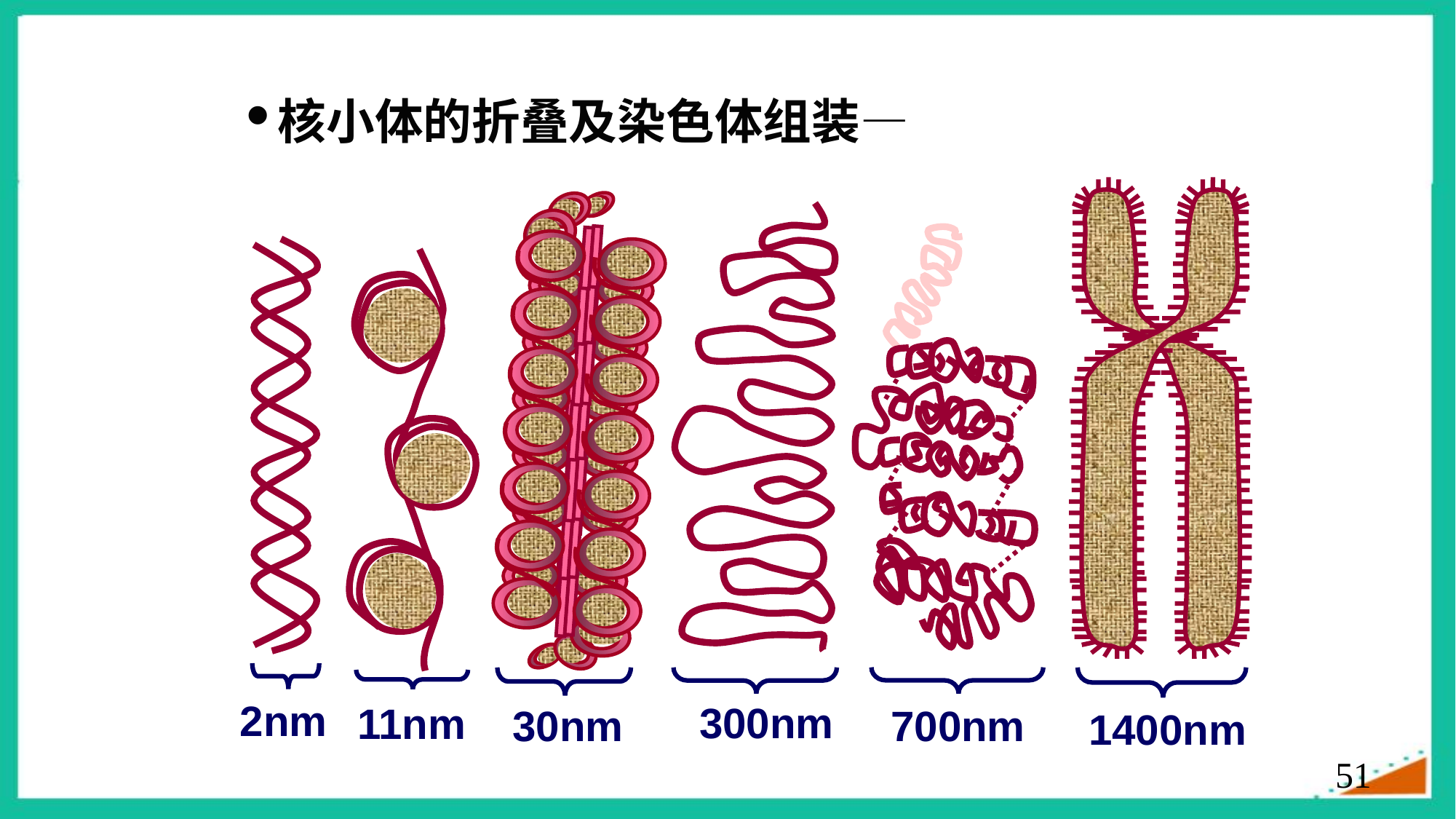

逐级盘曲折叠
核小体的折叠及染色体组装—

2nm

300nm

700nm

30nm

1400nm

11nm
51